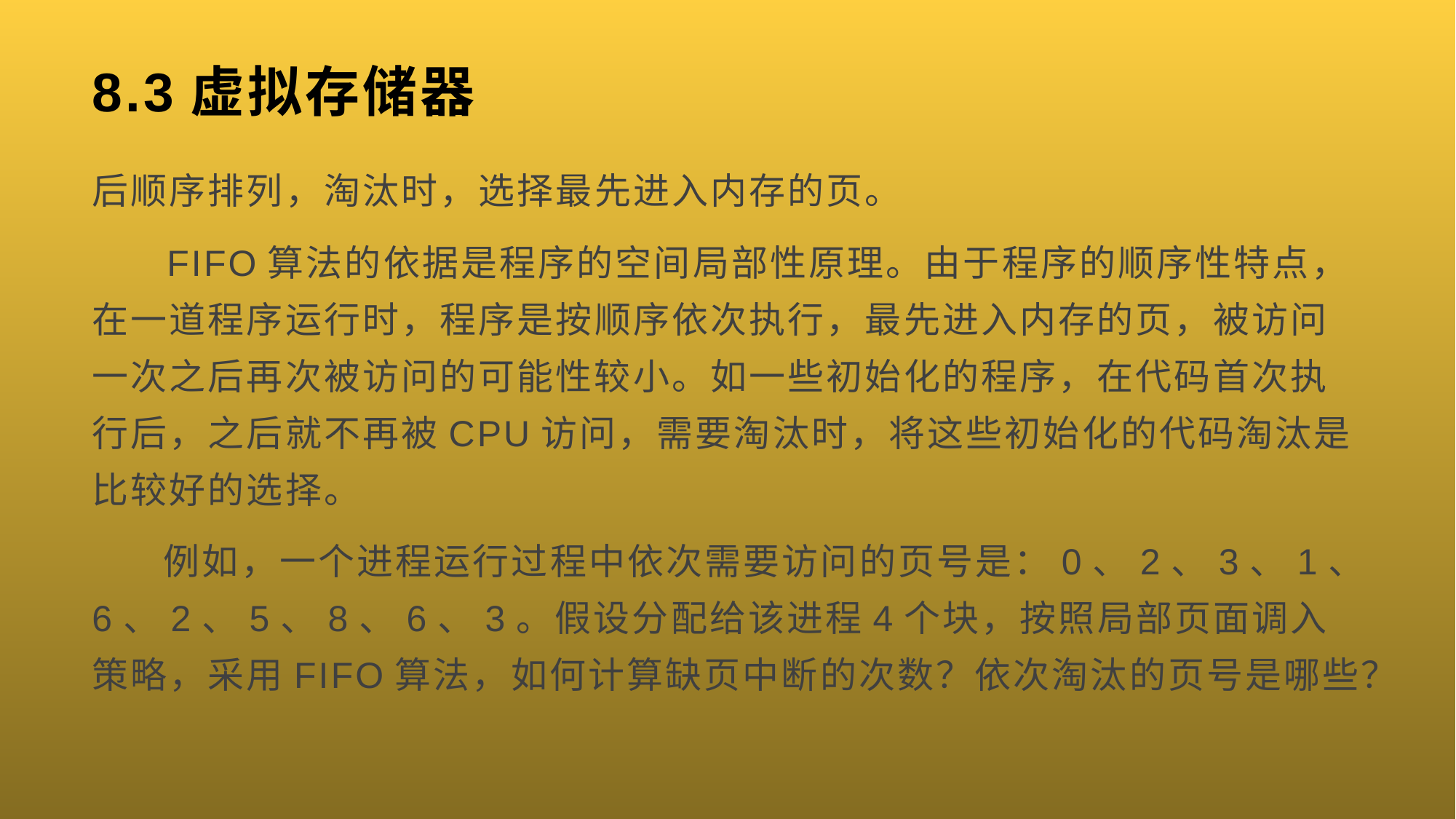

# 8.3虚拟存储器
后顺序排列，淘汰时，选择最先进入内存的页。
      FIFO算法的依据是程序的空间局部性原理。由于程序的顺序性特点，在一道程序运行时，程序是按顺序依次执行，最先进入内存的页，被访问一次之后再次被访问的可能性较小。如一些初始化的程序，在代码首次执行后，之后就不再被CPU访问，需要淘汰时，将这些初始化的代码淘汰是比较好的选择。
      例如，一个进程运行过程中依次需要访问的页号是：0、2、3、1、6、2、5、8、6、3。假设分配给该进程4个块，按照局部页面调入策略，采用FIFO算法，如何计算缺页中断的次数？依次淘汰的页号是哪些？